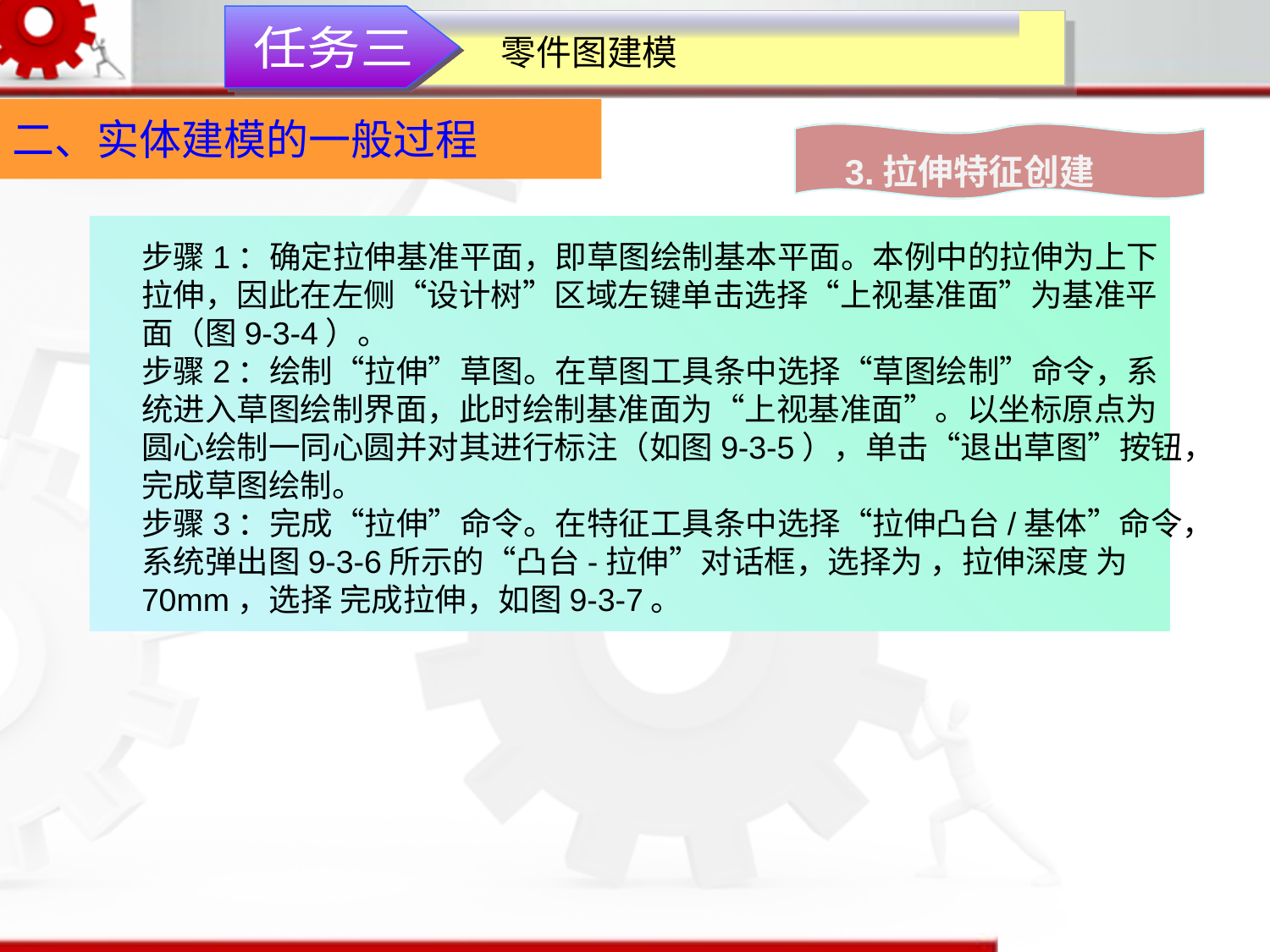

零件图建模
任务三
二、实体建模的一般过程

3.拉伸特征创建

步骤1：确定拉伸基准平面，即草图绘制基本平面。本例中的拉伸为上下拉伸，因此在左侧“设计树”区域左键单击选择“上视基准面”为基准平面（图9-3-4）。
步骤2：绘制“拉伸”草图。在草图工具条中选择“草图绘制”命令，系统进入草图绘制界面，此时绘制基准面为“上视基准面”。以坐标原点为圆心绘制一同心圆并对其进行标注（如图9-3-5），单击“退出草图”按钮，完成草图绘制。
步骤3：完成“拉伸”命令。在特征工具条中选择“拉伸凸台/基体”命令，系统弹出图9-3-6所示的“凸台-拉伸”对话框，选择为 ，拉伸深度 为70mm，选择 完成拉伸，如图9-3-7。